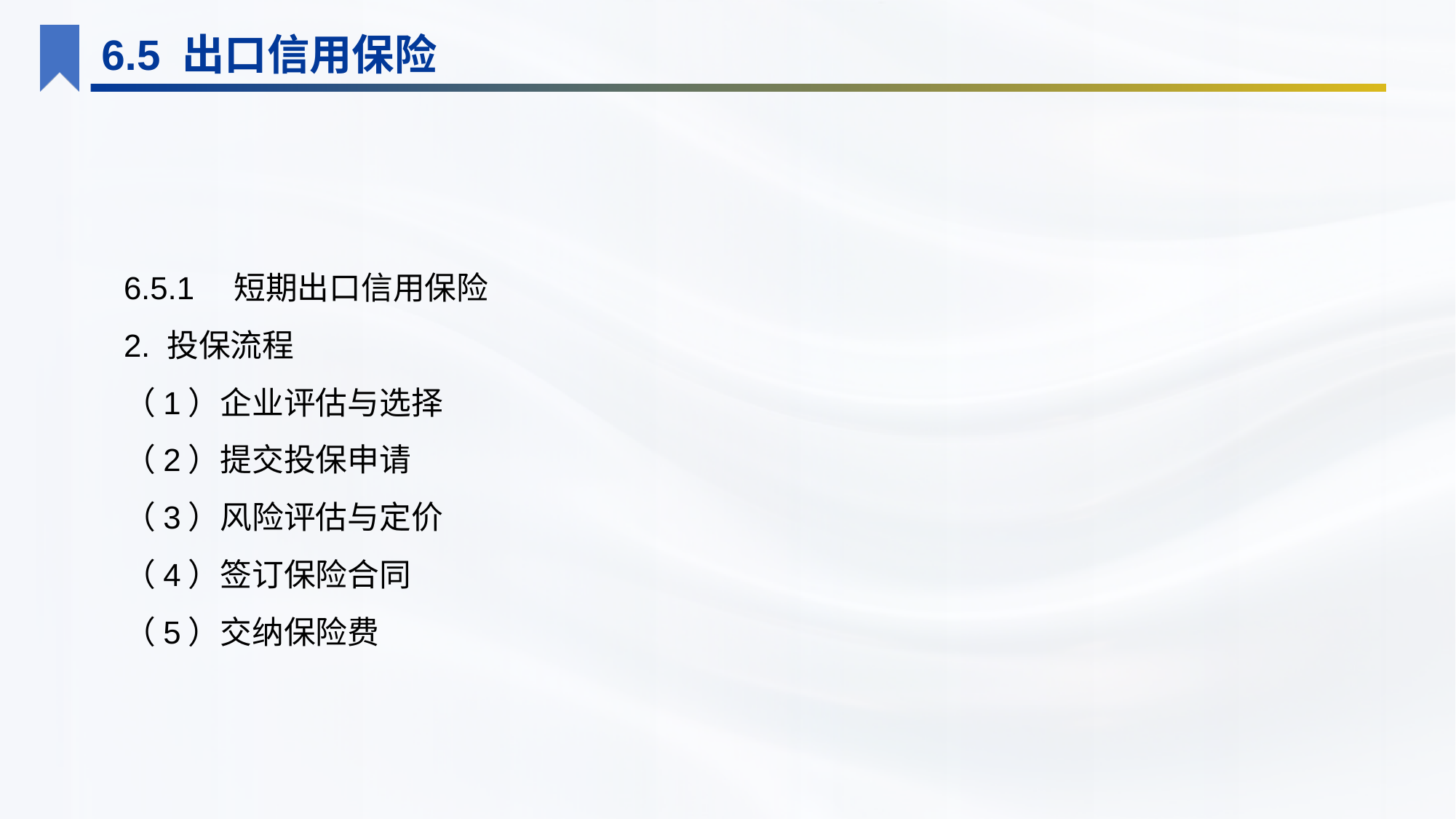

6.5 出口信用保险
6.5.1　短期出口信用保险
2. 投保流程
（1）企业评估与选择
（2）提交投保申请
（3）风险评估与定价
（4）签订保险合同
（5）交纳保险费